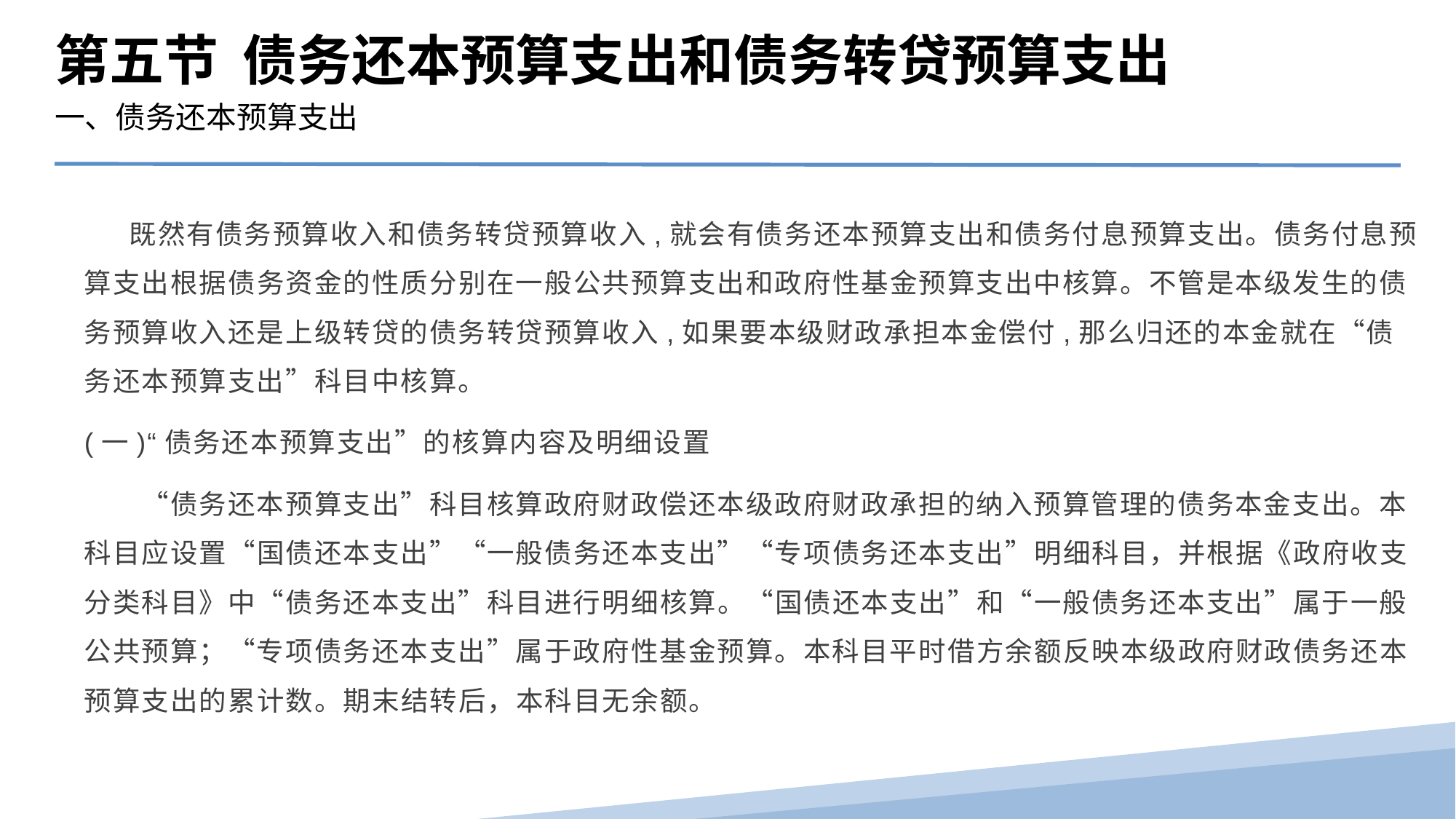

第五节  债务还本预算支出和债务转贷预算支出
一、债务还本预算支出
     既然有债务预算收入和债务转贷预算收入,就会有债务还本预算支出和债务付息预算支出。债务付息预算支出根据债务资金的性质分别在一般公共预算支出和政府性基金预算支出中核算。不管是本级发生的债务预算收入还是上级转贷的债务转贷预算收入,如果要本级财政承担本金偿付,那么归还的本金就在“债务还本预算支出”科目中核算。
(一)“债务还本预算支出”的核算内容及明细设置
　　“债务还本预算支出”科目核算政府财政偿还本级政府财政承担的纳入预算管理的债务本金支出。本科目应设置“国债还本支出”“一般债务还本支出”“专项债务还本支出”明细科目，并根据《政府收支分类科目》中“债务还本支出”科目进行明细核算。“国债还本支出”和“一般债务还本支出”属于一般公共预算；“专项债务还本支出”属于政府性基金预算。本科目平时借方余额反映本级政府财政债务还本预算支出的累计数。期末结转后，本科目无余额。